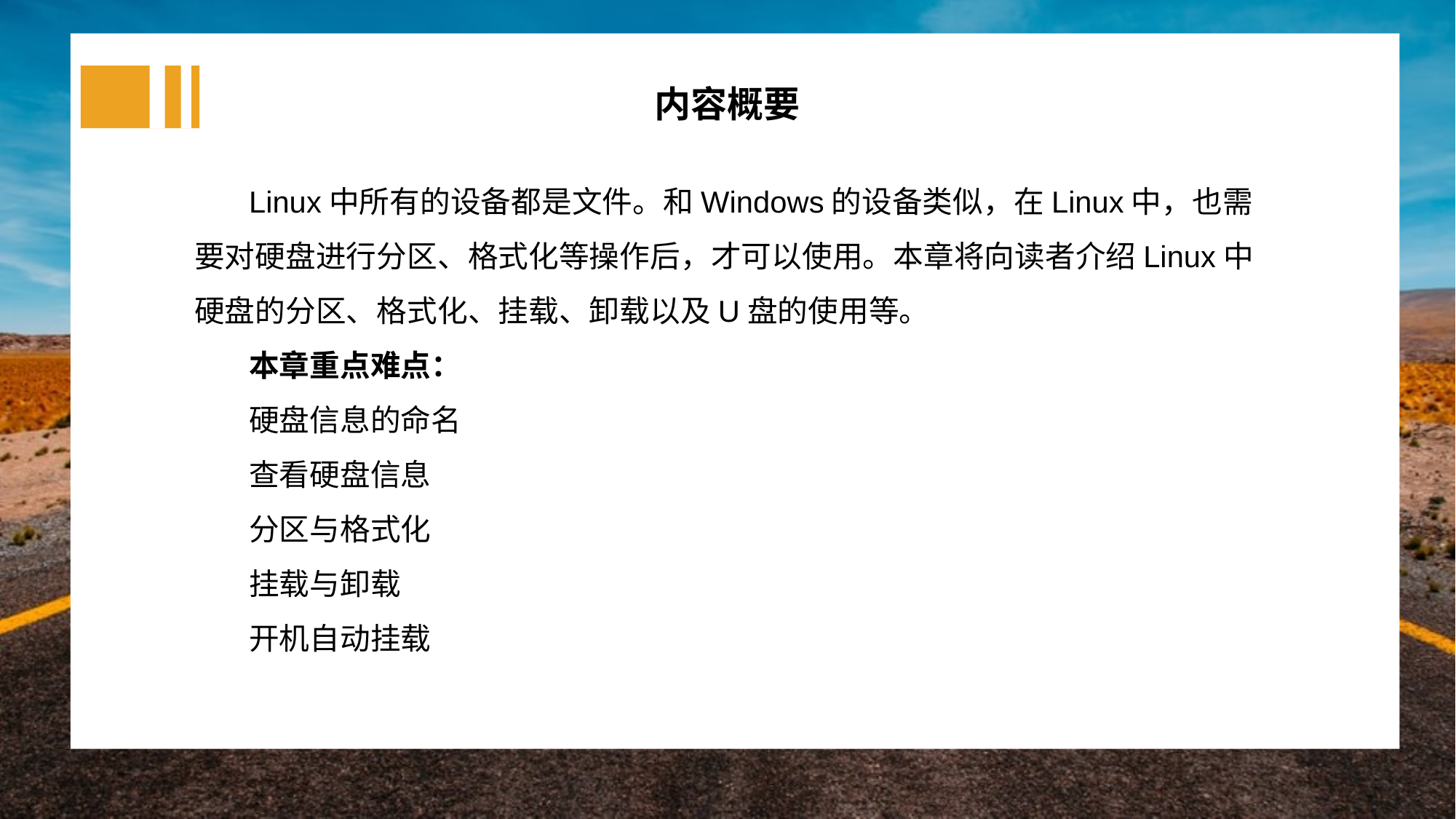

内容概要
Linux中所有的设备都是文件。和Windows的设备类似，在Linux中，也需要对硬盘进行分区、格式化等操作后，才可以使用。本章将向读者介绍Linux中硬盘的分区、格式化、挂载、卸载以及U盘的使用等。
本章重点难点：
硬盘信息的命名
查看硬盘信息
分区与格式化
挂载与卸载
开机自动挂载